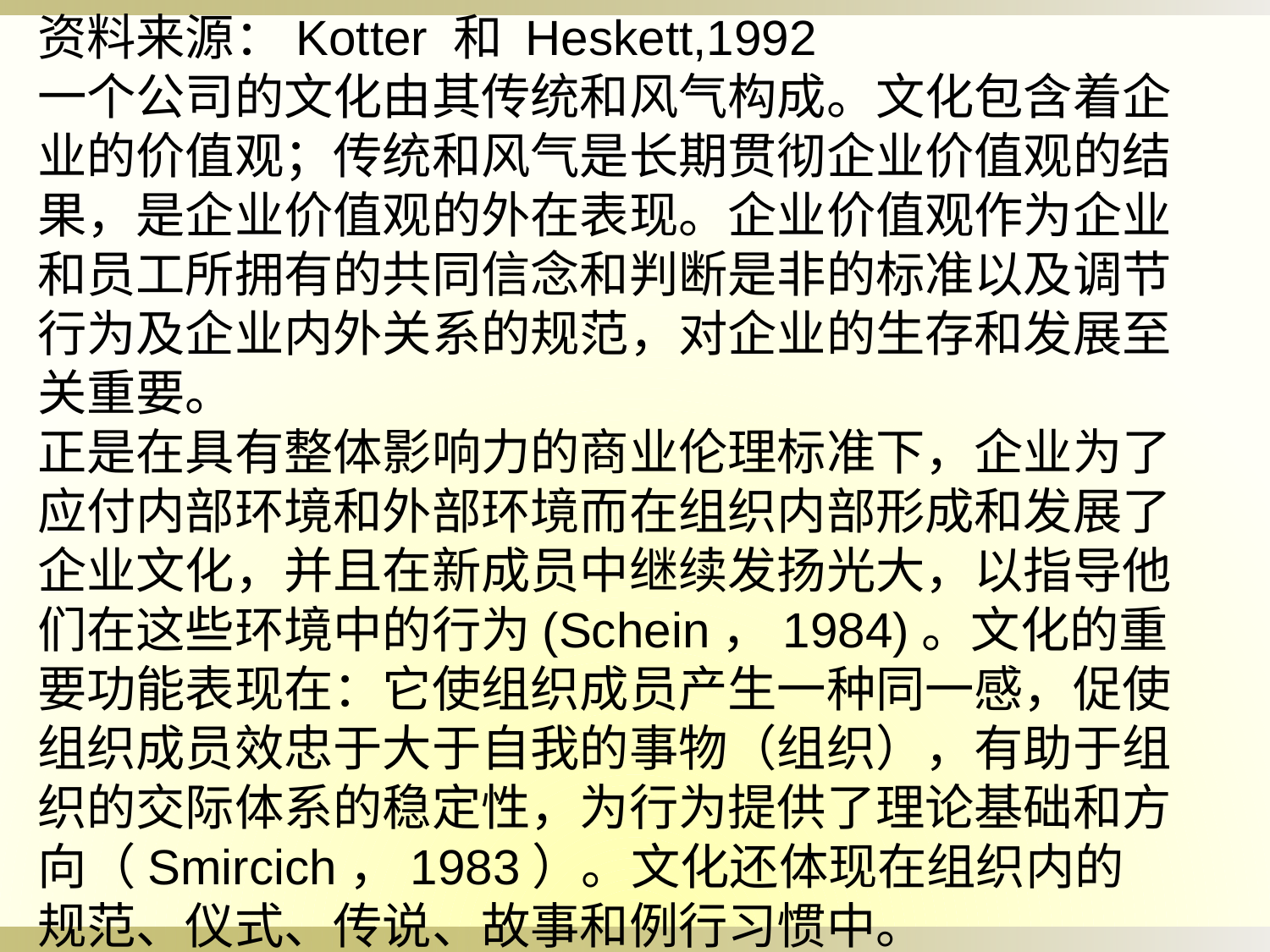

资料来源：Kotter 和 Heskett,1992
一个公司的文化由其传统和风气构成。文化包含着企业的价值观；传统和风气是长期贯彻企业价值观的结果，是企业价值观的外在表现。企业价值观作为企业和员工所拥有的共同信念和判断是非的标准以及调节行为及企业内外关系的规范，对企业的生存和发展至关重要。
正是在具有整体影响力的商业伦理标准下，企业为了应付内部环境和外部环境而在组织内部形成和发展了企业文化，并且在新成员中继续发扬光大，以指导他们在这些环境中的行为(Schein，1984)。文化的重要功能表现在：它使组织成员产生一种同一感，促使组织成员效忠于大于自我的事物（组织），有助于组织的交际体系的稳定性，为行为提供了理论基础和方向（Smircich，1983）。文化还体现在组织内的规范、仪式、传说、故事和例行习惯中。